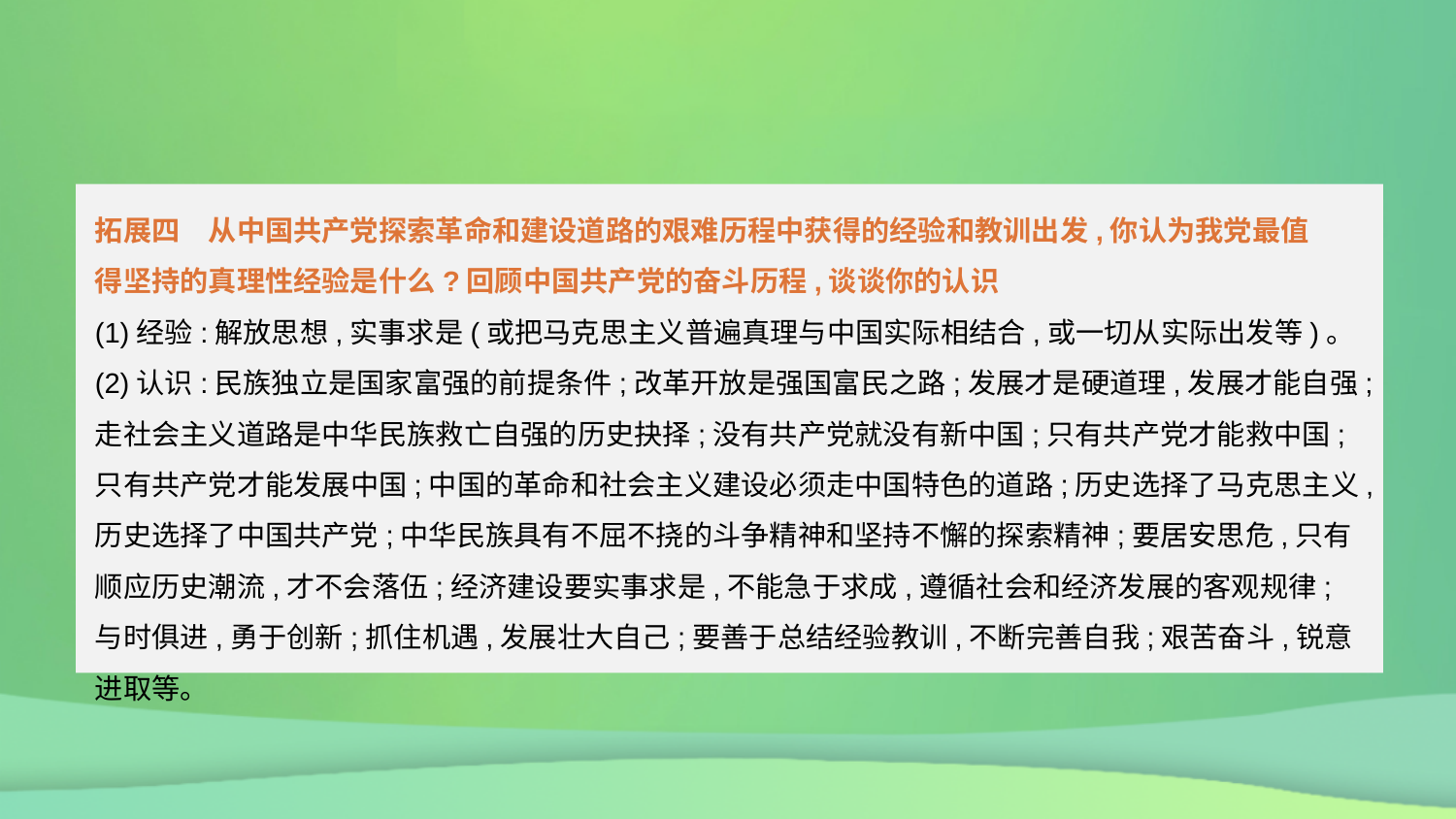

拓展四　从中国共产党探索革命和建设道路的艰难历程中获得的经验和教训出发,你认为我党最值
得坚持的真理性经验是什么?回顾中国共产党的奋斗历程,谈谈你的认识
(1)经验:解放思想,实事求是(或把马克思主义普遍真理与中国实际相结合,或一切从实际出发等)。
(2)认识:民族独立是国家富强的前提条件;改革开放是强国富民之路;发展才是硬道理,发展才能自强;走社会主义道路是中华民族救亡自强的历史抉择;没有共产党就没有新中国;只有共产党才能救中国;只有共产党才能发展中国;中国的革命和社会主义建设必须走中国特色的道路;历史选择了马克思主义,历史选择了中国共产党;中华民族具有不屈不挠的斗争精神和坚持不懈的探索精神;要居安思危,只有顺应历史潮流,才不会落伍;经济建设要实事求是,不能急于求成,遵循社会和经济发展的客观规律;与时俱进,勇于创新;抓住机遇,发展壮大自己;要善于总结经验教训,不断完善自我;艰苦奋斗,锐意进取等。